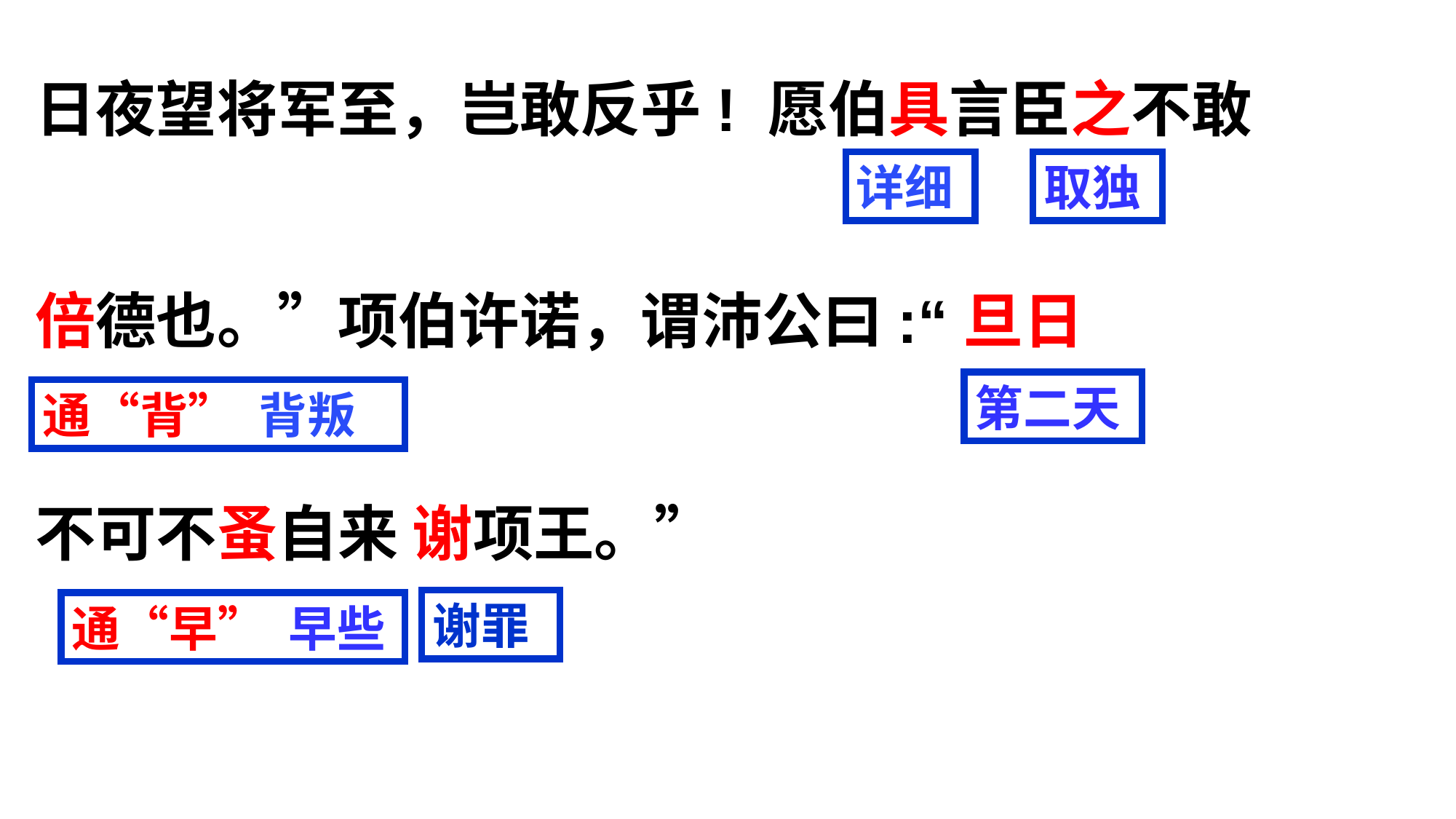

日夜望将军至，岂敢反乎! 愿伯具言臣之不敢

倍德也。”项伯许诺，谓沛公曰:“旦日

不可不蚤自来 谢项王。”

详细
取独

第二天
通“背”  背叛
谢罪
通“早”  早些